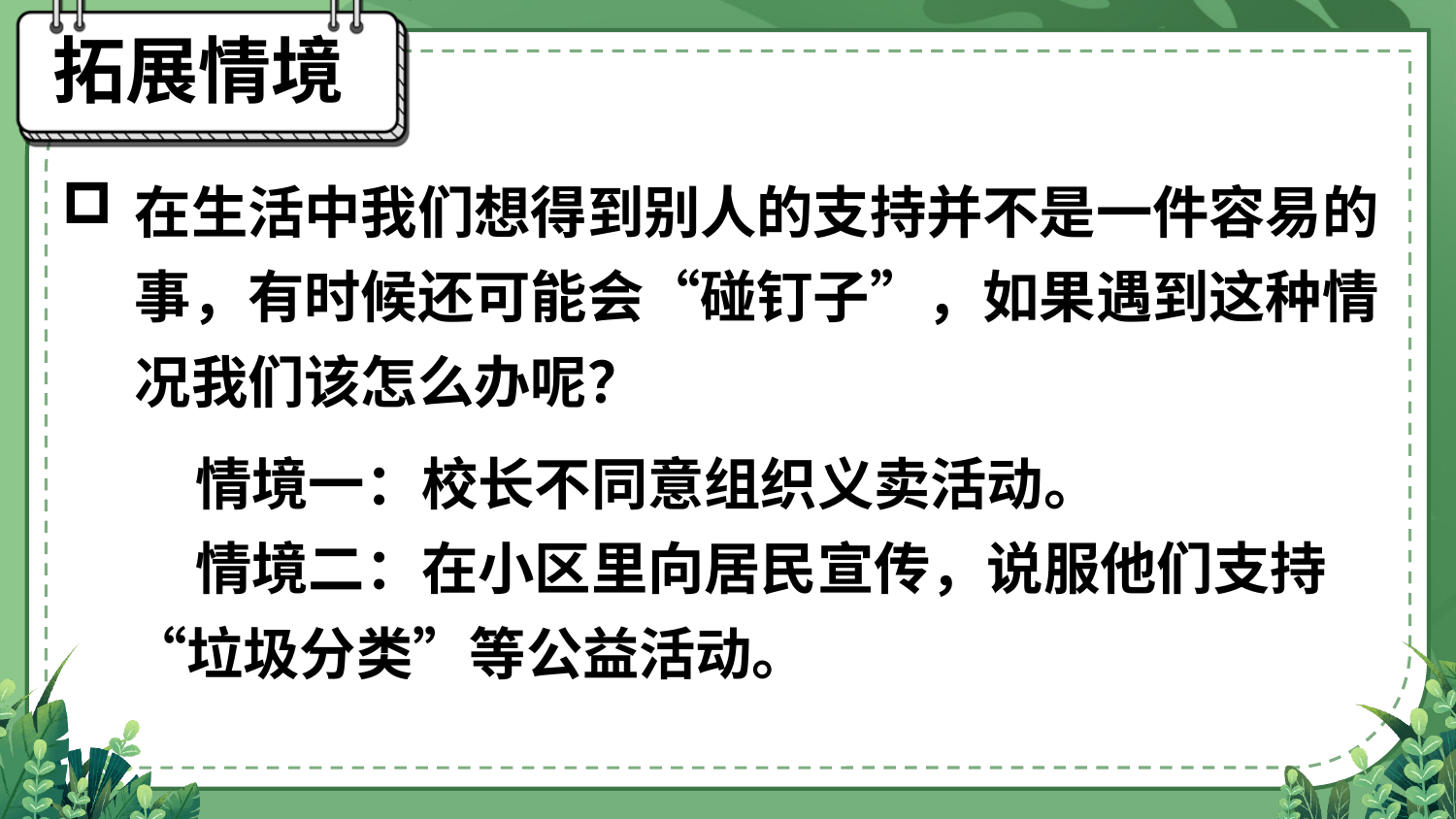

拓展情境
在生活中我们想得到别人的支持并不是一件容易的事，有时候还可能会“碰钉子”，如果遇到这种情况我们该怎么办呢？
    情境一：校长不同意组织义卖活动。
    情境二：在小区里向居民宣传，说服他们支持“垃圾分类”等公益活动。